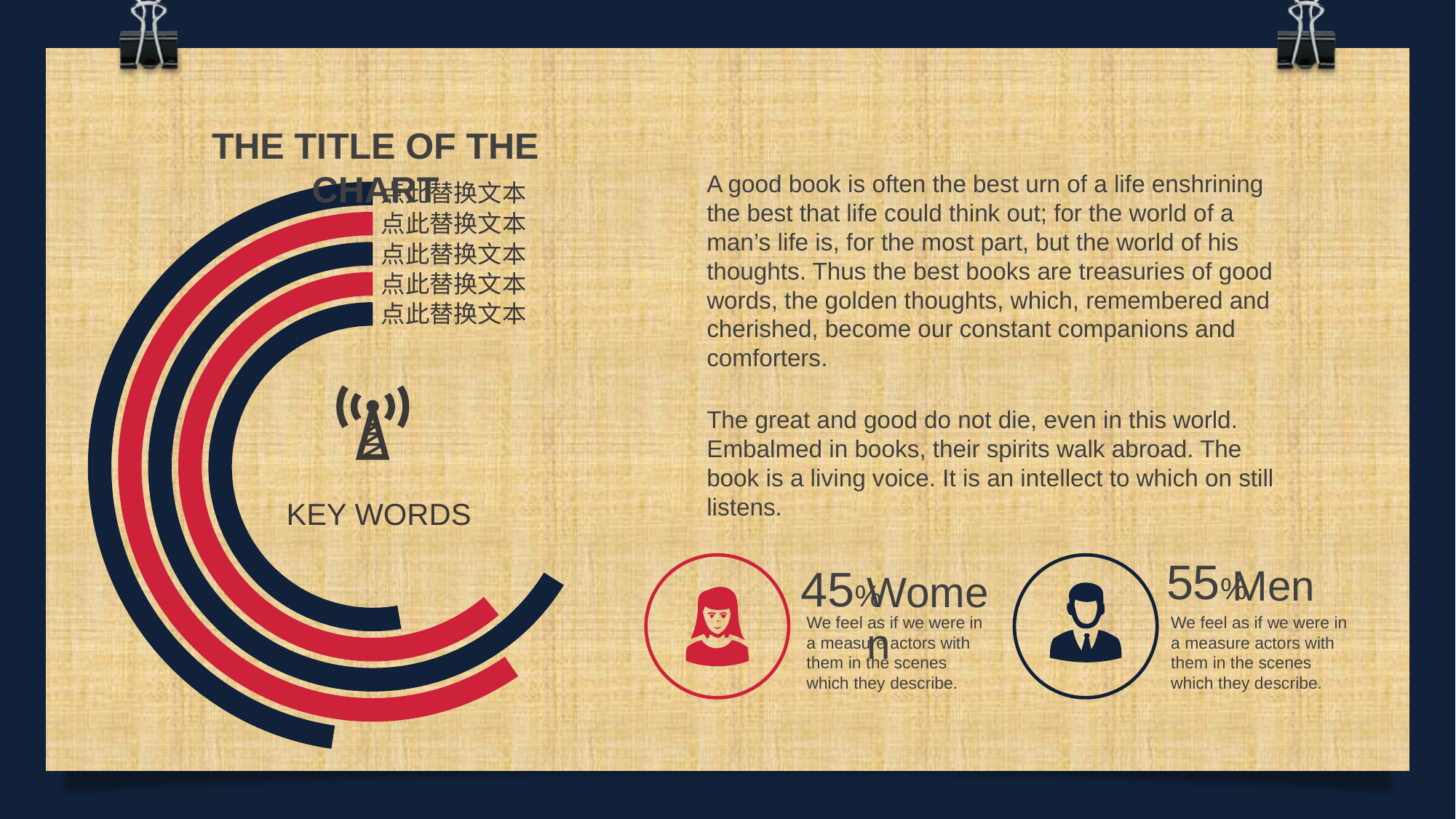

THE TITLE OF THE CHART
A good book is often the best urn of a life enshrining the best that life could think out; for the world of a man’s life is, for the most part, but the world of his thoughts. Thus the best books are treasuries of good words, the golden thoughts, which, remembered and cherished, become our constant companions and comforters.
点此替换文本

点此替换文本

点此替换文本

点此替换文本

点此替换文本

KEY WORDS
The great and good do not die, even in this world. Embalmed in books, their spirits walk abroad. The book is a living voice. It is an intellect to which on still listens.
55%
Men
45%
Women

We feel as if we were in a measure actors with them in the scenes which they describe.
We feel as if we were in a measure actors with them in the scenes which they describe.